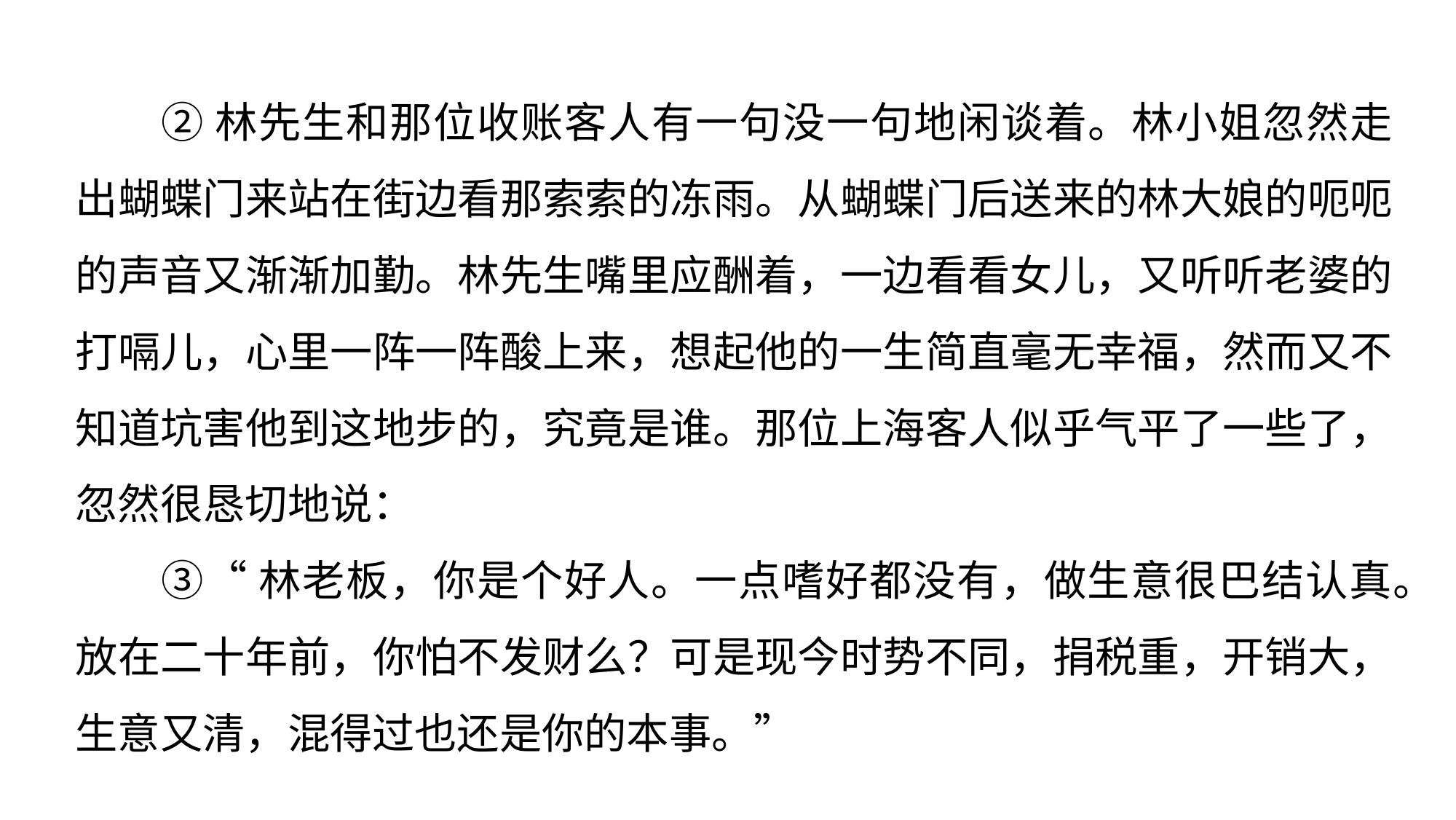

②林先生和那位收账客人有一句没一句地闲谈着。林小姐忽然走出蝴蝶门来站在街边看那索索的冻雨。从蝴蝶门后送来的林大娘的呃呃的声音又渐渐加勤。林先生嘴里应酬着，一边看看女儿，又听听老婆的打嗝儿，心里一阵一阵酸上来，想起他的一生简直毫无幸福，然而又不知道坑害他到这地步的，究竟是谁。那位上海客人似乎气平了一些了，忽然很恳切地说：
③“林老板，你是个好人。一点嗜好都没有，做生意很巴结认真。放在二十年前，你怕不发财么？可是现今时势不同，捐税重，开销大，生意又清，混得过也还是你的本事。”